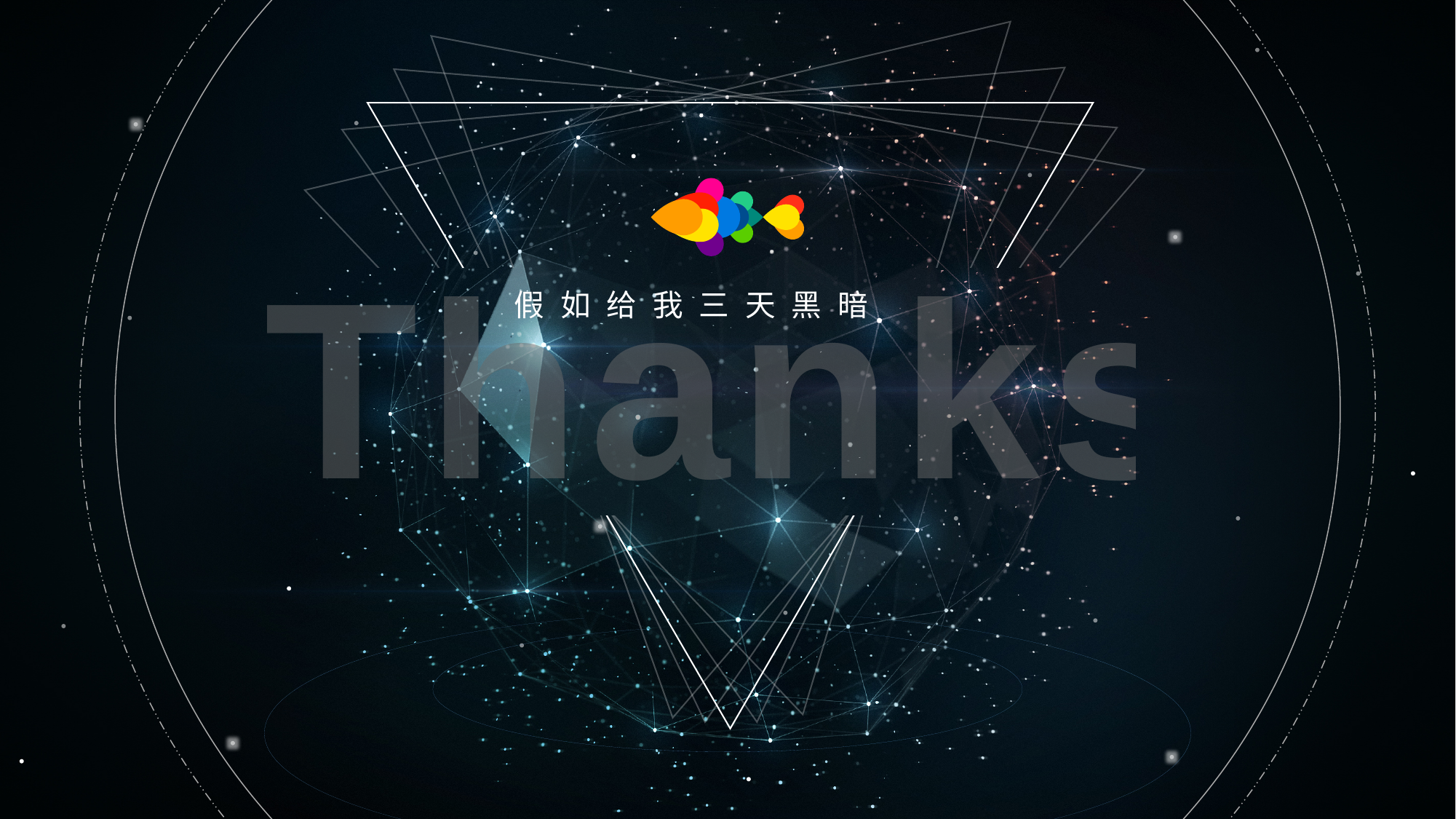

Thanks
假 如 给 我 三 天 黑 暗